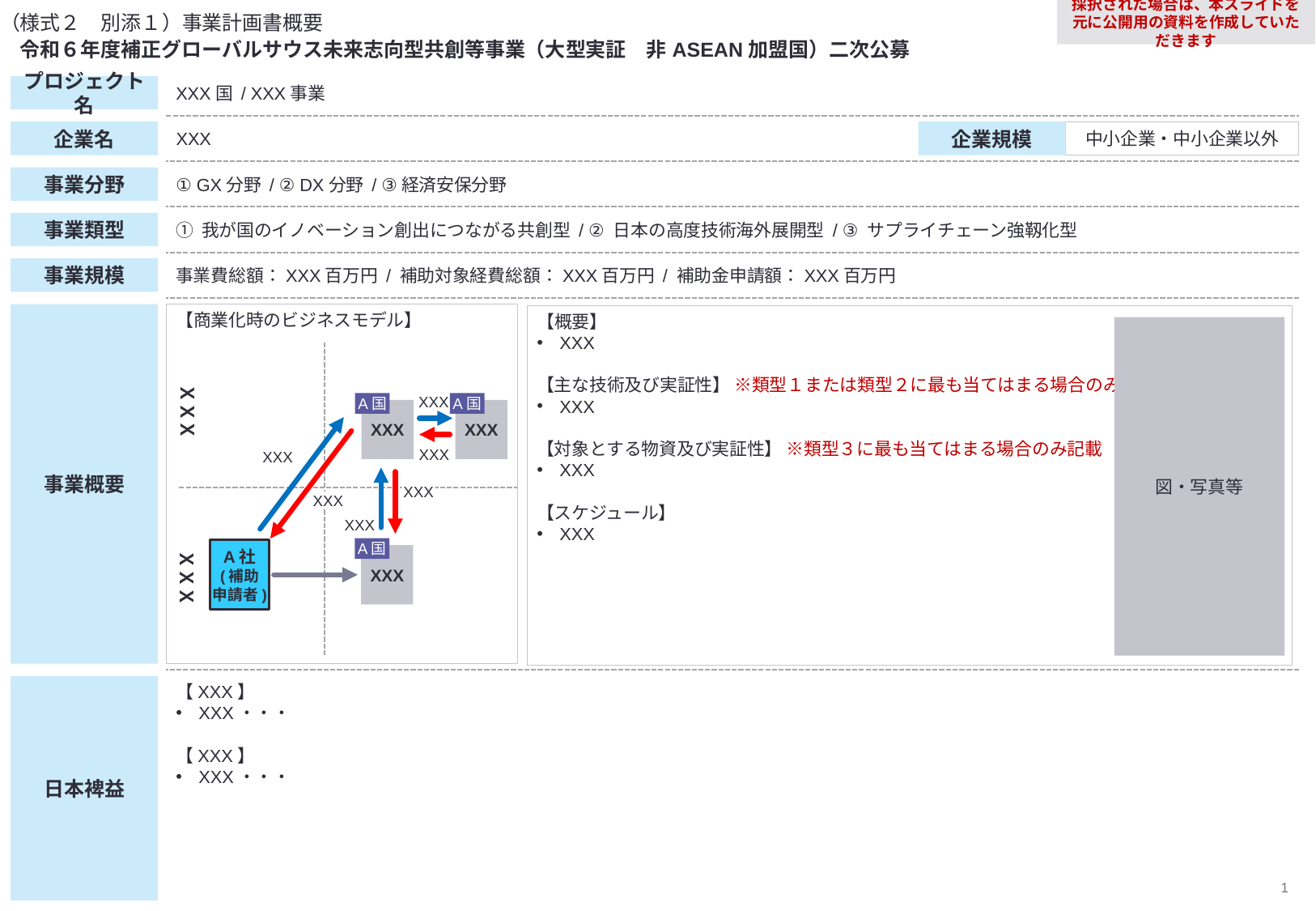

採択された場合は、本スライドを元に公開用の資料を作成していただきます
（様式２　別添１）事業計画書概要
　令和６年度補正グローバルサウス未来志向型共創等事業（大型実証　非ASEAN加盟国）二次公募

プロジェクト名
XXX国 / XXX事業
企業名
XXX
企業規模
中小企業・中小企業以外
事業分野
① GX分野 / ② DX分野 / ③経済安保分野
事業類型
① 我が国のイノベーション創出につながる共創型 / ② 日本の高度技術海外展開型 / ③ サプライチェーン強靱化型
事業規模
事業費総額：XXX百万円 / 補助対象経費総額：XXX百万円 / 補助金申請額：XXX百万円
【商業化時のビジネスモデル】
事業概要
【概要】
XXX

【主な技術及び実証性】 ※類型１または類型２に最も当てはまる場合のみ記載
XXX

【対象とする物資及び実証性】 ※類型３に最も当てはまる場合のみ記載
XXX

【スケジュール】
XXX
図・写真等
ＸＸＸ
XXX
XXX
XXX
XXX
XXX
XXX
XXX
ＸＸＸ
XXX
A社
(補助
申請者)
XXX
A国
A国
A国
【XXX】
XXX・・・

【XXX】
XXX・・・
日本裨益